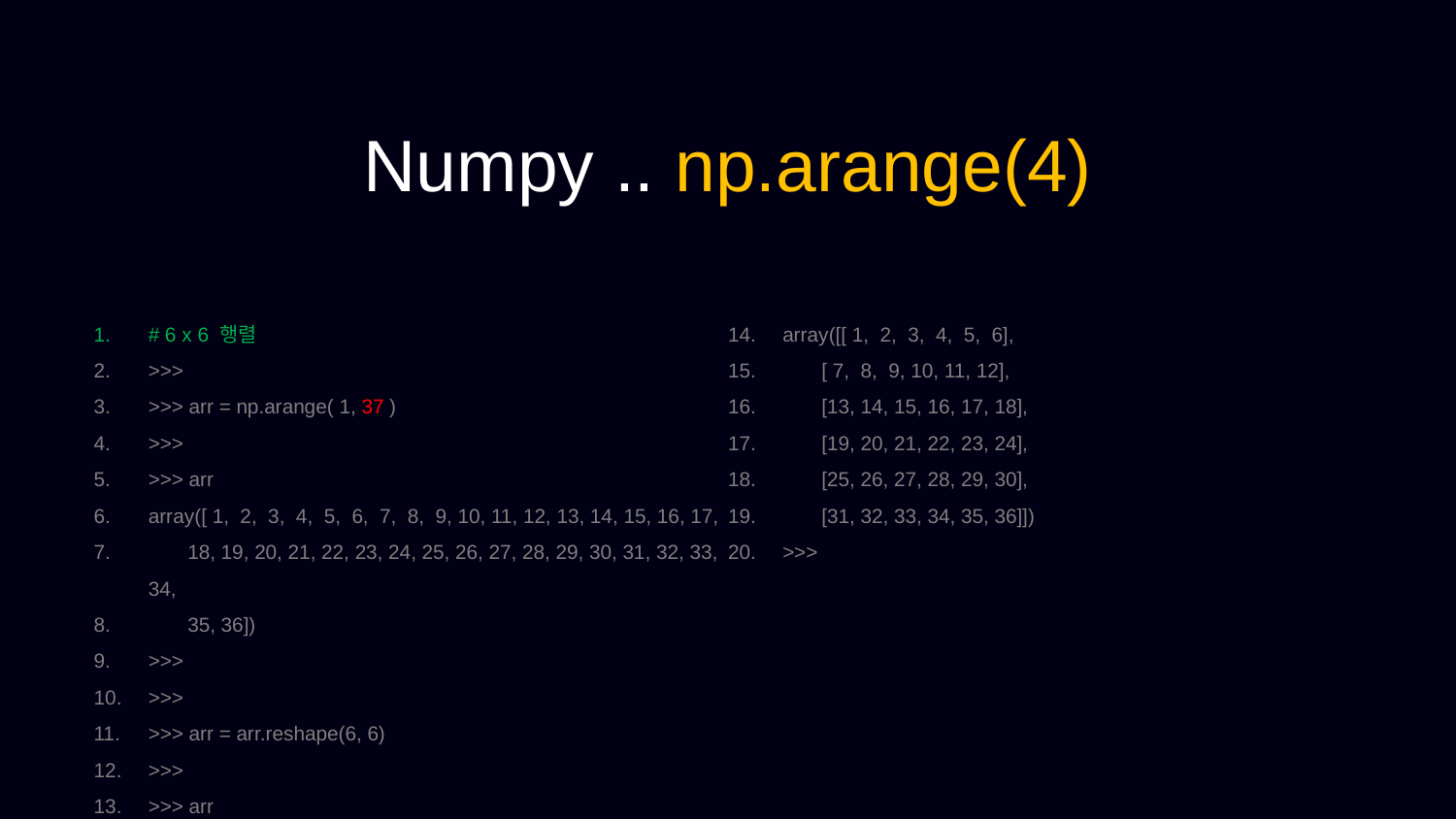

Numpy .. np.arange(4)
# 6 x 6 행렬
>>>
>>> arr = np.arange( 1, 37 )
>>>
>>> arr
array([ 1,  2,  3,  4,  5,  6,  7,  8,  9, 10, 11, 12, 13, 14, 15, 16, 17,
       18, 19, 20, 21, 22, 23, 24, 25, 26, 27, 28, 29, 30, 31, 32, 33, 34,
       35, 36])
>>>
>>>
>>> arr = arr.reshape(6, 6)
>>>
>>> arr
array([[ 1,  2,  3,  4,  5,  6],
       [ 7,  8,  9, 10, 11, 12],
       [13, 14, 15, 16, 17, 18],
       [19, 20, 21, 22, 23, 24],
       [25, 26, 27, 28, 29, 30],
       [31, 32, 33, 34, 35, 36]])
>>>